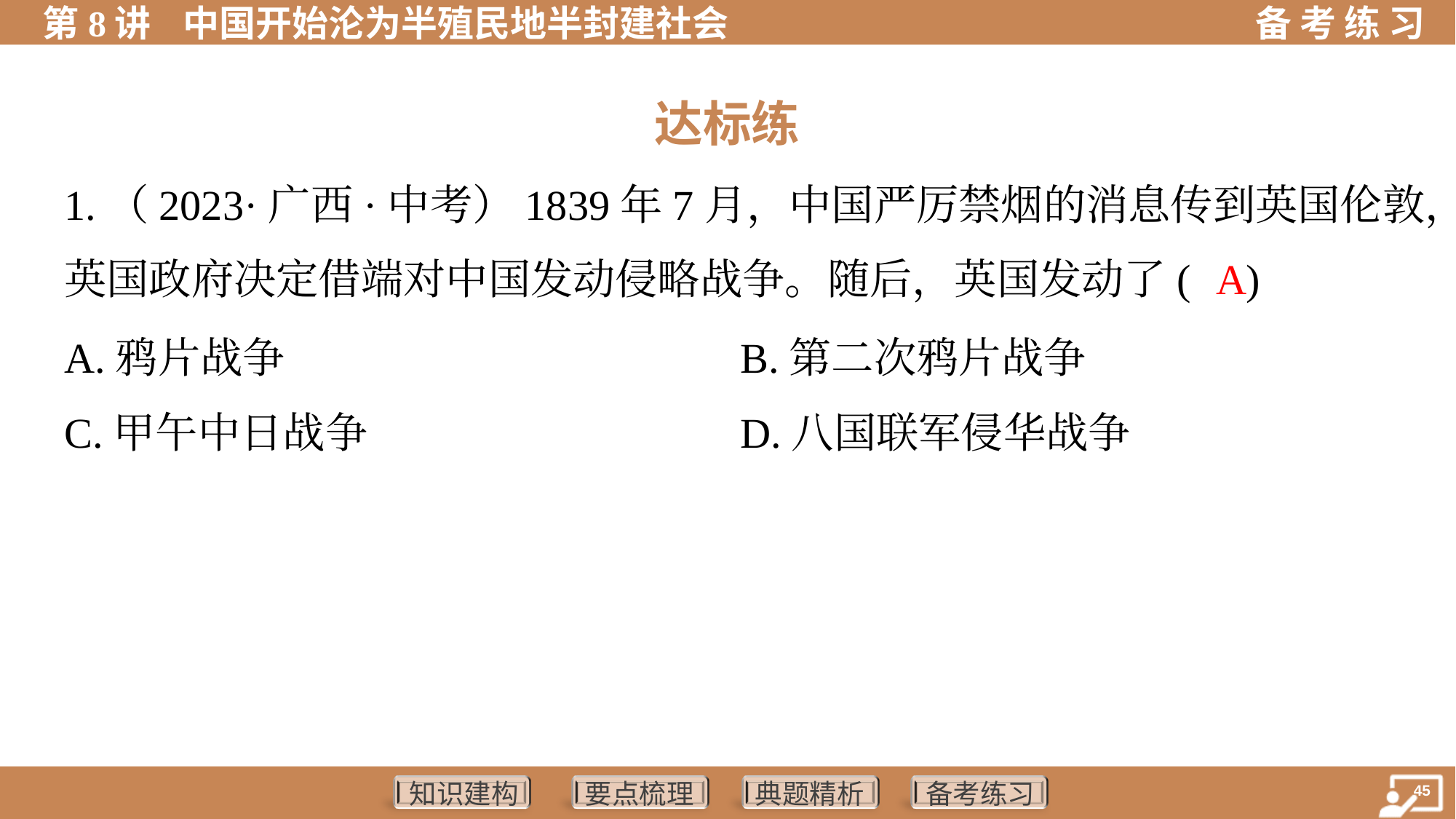

达标练
1.（2023·广西·中考）1839年7月，中国严厉禁烟的消息传到英国伦敦，
英国政府决定借端对中国发动侵略战争。随后，英国发动了(     )
A
A.鸦片战争	B.第二次鸦片战争
C.甲午中日战争	D.八国联军侵华战争